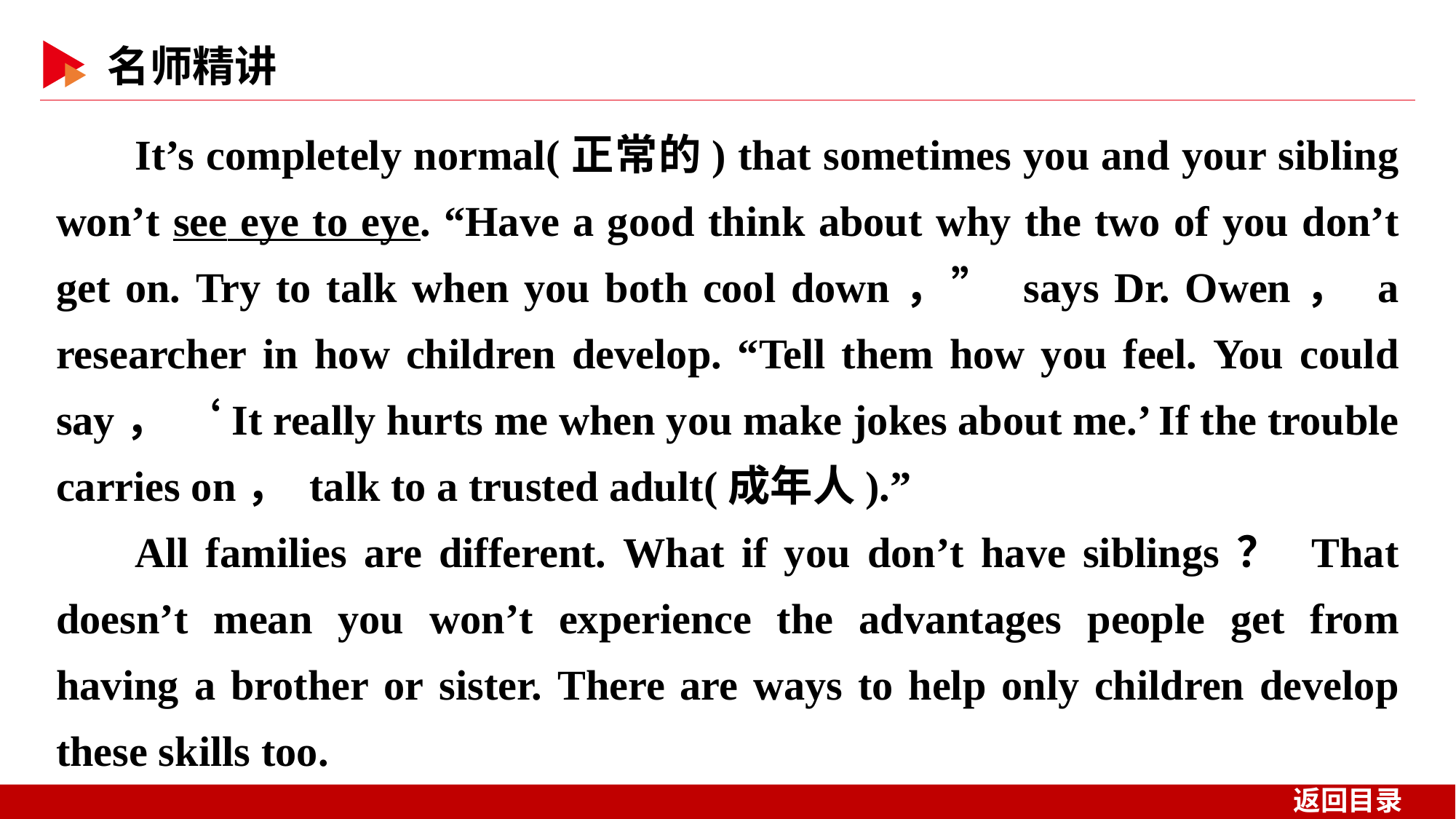

It’s completely normal(正常的) that sometimes you and your sibling won’t see eye to eye. “Have a good think about why the two of you don’t get on. Try to talk when you both cool down，” says Dr. Owen， a researcher in how children develop. “Tell them how you feel. You could say， ‘It really hurts me when you make jokes about me.’ If the trouble carries on， talk to a trusted adult(成年人).”
All families are different. What if you don’t have siblings？ That doesn’t mean you won’t experience the advantages people get from having a brother or sister. There are ways to help only children develop these skills too.